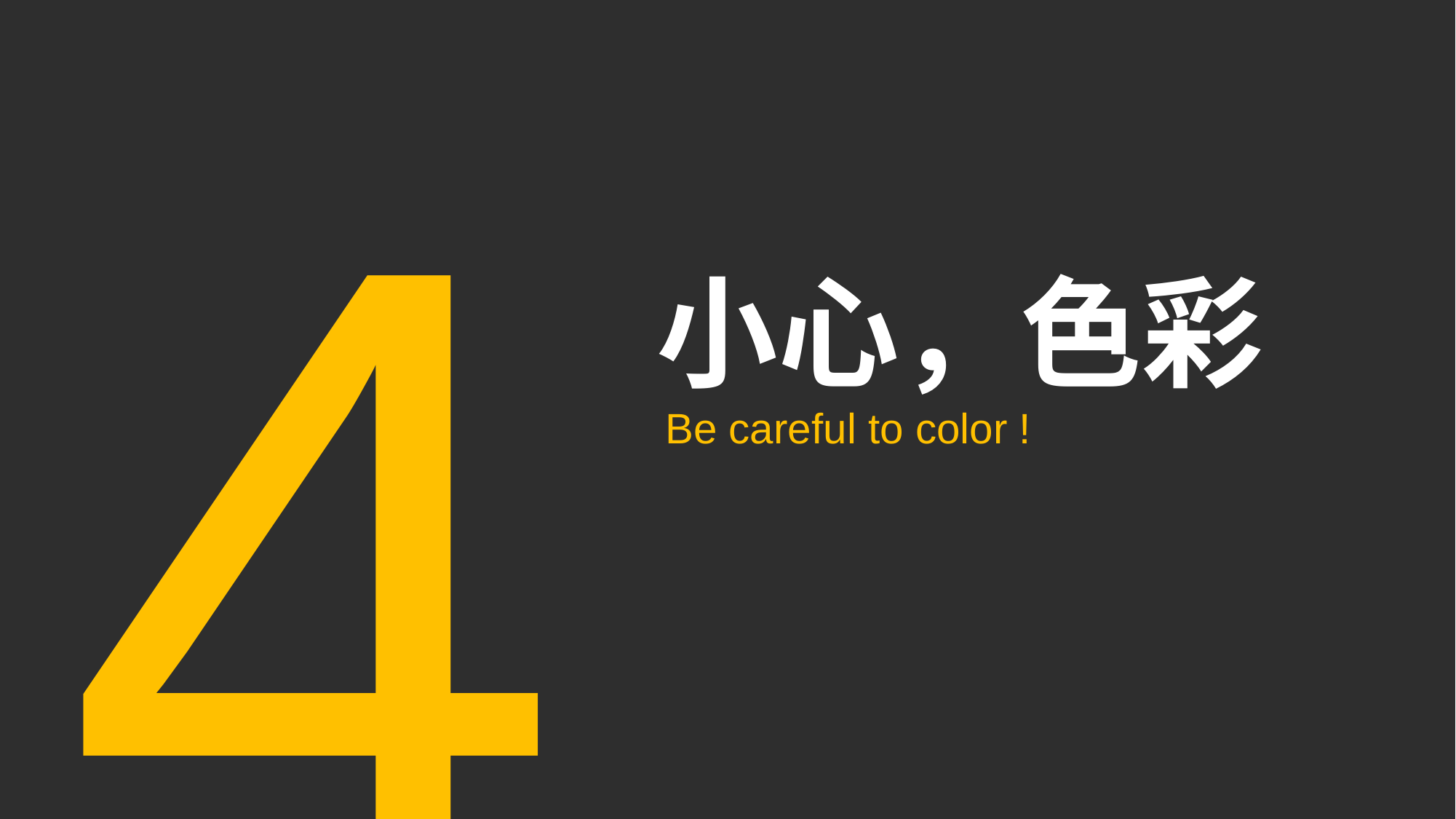

4
小心，色彩
Be careful to color !